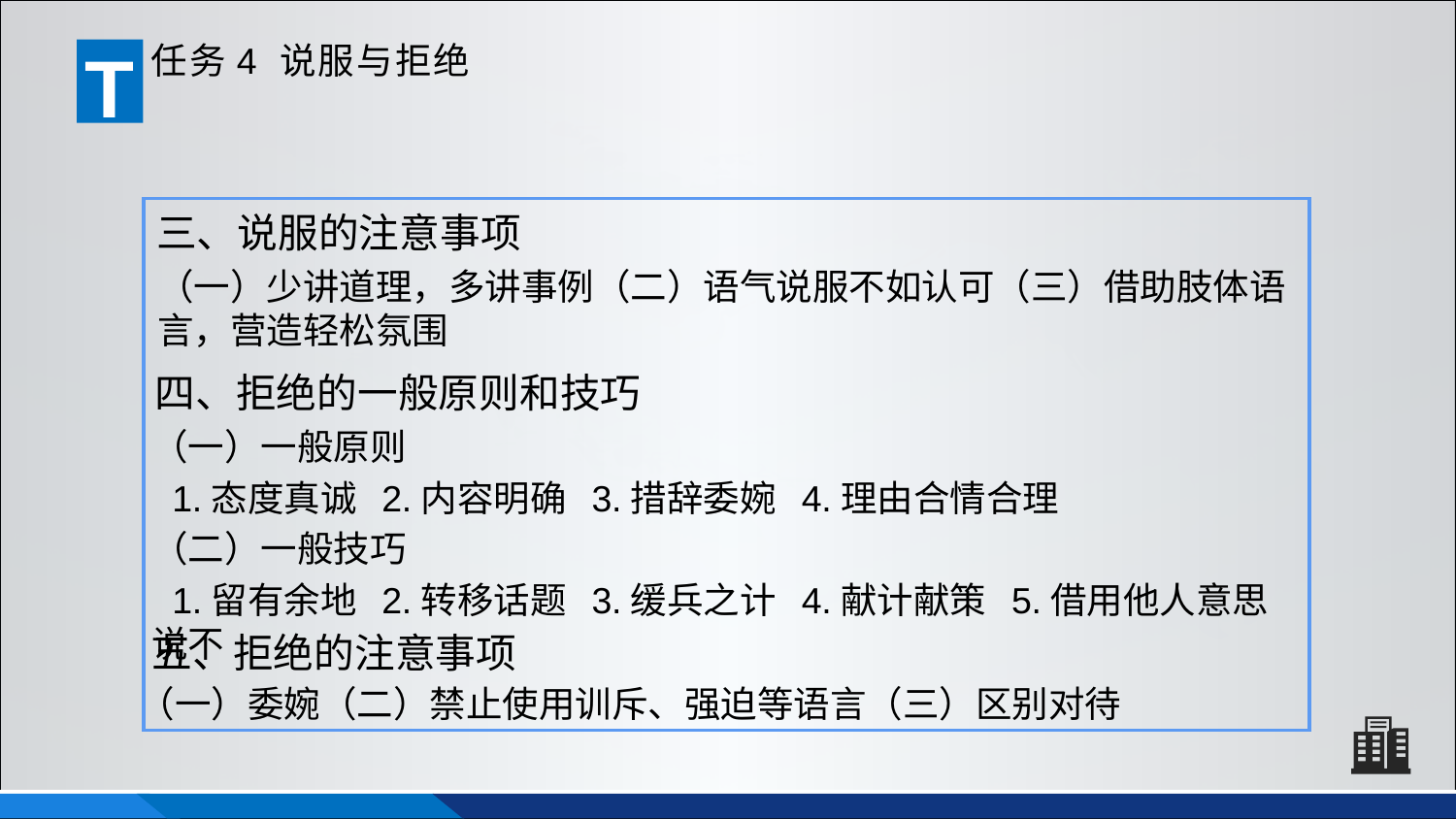

T
任务4 说服与拒绝

三、说服的注意事项
（一）少讲道理，多讲事例（二）语气说服不如认可（三）借助肢体语言，营造轻松氛围
四、拒绝的一般原则和技巧
（一）一般原则
  1.态度真诚  2.内容明确  3.措辞委婉  4.理由合情合理
（二）一般技巧
  1.留有余地  2.转移话题  3.缓兵之计  4.献计献策  5.借用他人意思说不
五、拒绝的注意事项
（一）委婉（二）禁止使用训斥、强迫等语言（三）区别对待